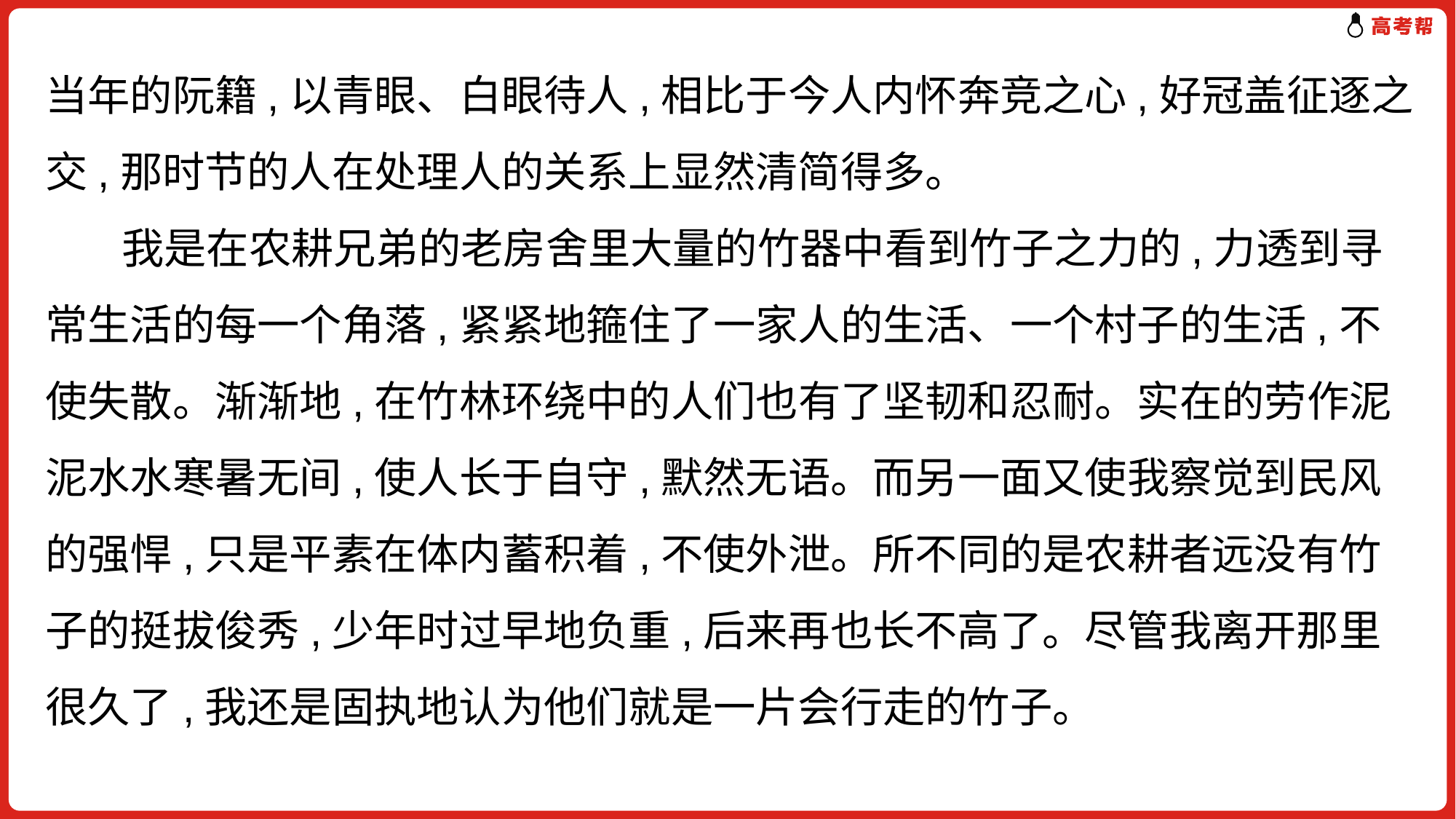

当年的阮籍,以青眼、白眼待人,相比于今人内怀奔竞之心,好冠盖征逐之交,那时节的人在处理人的关系上显然清简得多。
       我是在农耕兄弟的老房舍里大量的竹器中看到竹子之力的,力透到寻常生活的每一个角落,紧紧地箍住了一家人的生活、一个村子的生活,不使失散。渐渐地,在竹林环绕中的人们也有了坚韧和忍耐。实在的劳作泥泥水水寒暑无间,使人长于自守,默然无语。而另一面又使我察觉到民风的强悍,只是平素在体内蓄积着,不使外泄。所不同的是农耕者远没有竹子的挺拔俊秀,少年时过早地负重,后来再也长不高了。尽管我离开那里很久了,我还是固执地认为他们就是一片会行走的竹子。